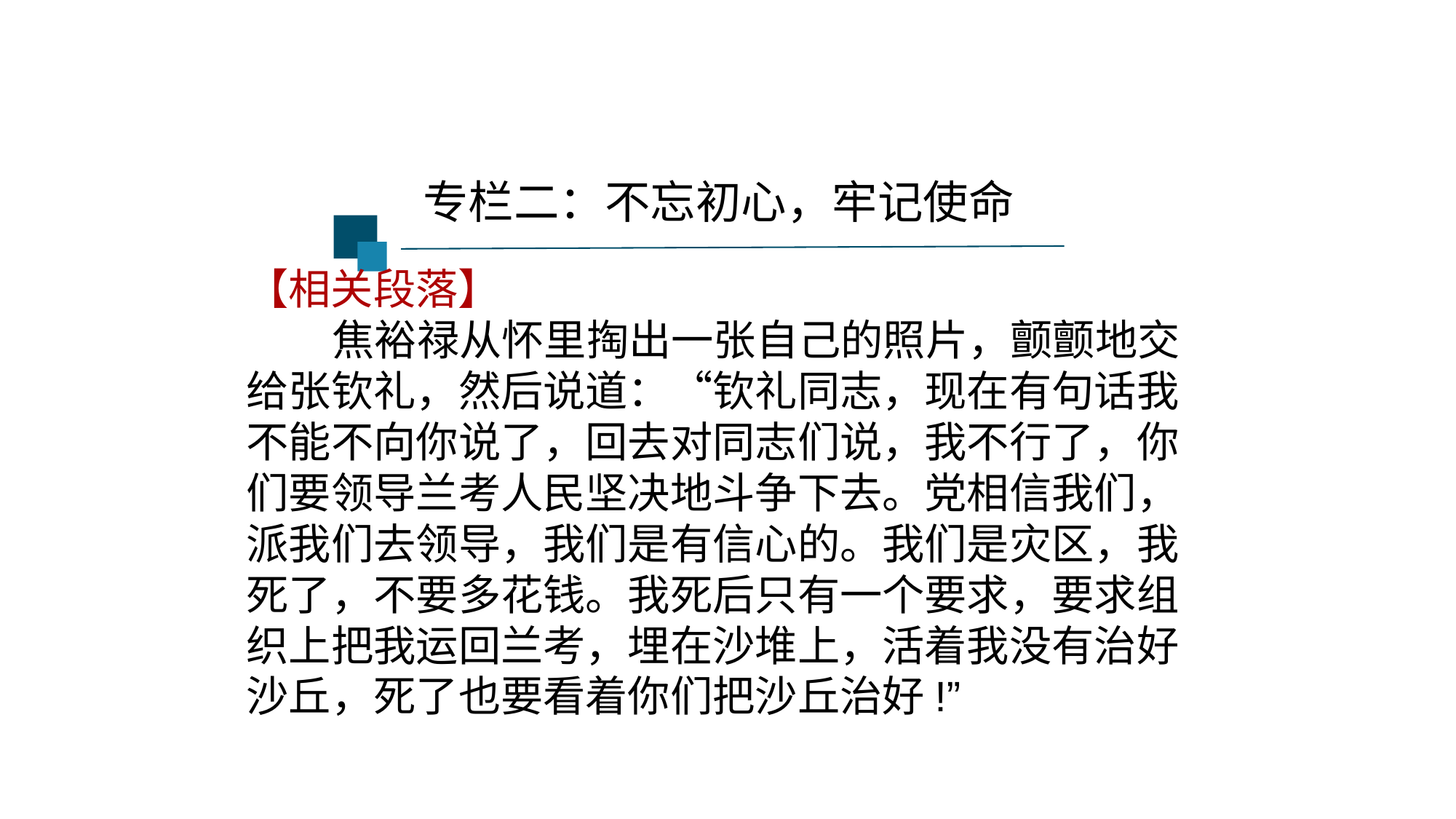

专栏二：不忘初心，牢记使命

【相关段落】
        焦裕禄从怀里掏出一张自己的照片，颤颤地交给张钦礼，然后说道：“钦礼同志，现在有句话我不能不向你说了，回去对同志们说，我不行了，你们要领导兰考人民坚决地斗争下去。党相信我们，派我们去领导，我们是有信心的。我们是灾区，我死了，不要多花钱。我死后只有一个要求，要求组织上把我运回兰考，埋在沙堆上，活着我没有治好沙丘，死了也要看着你们把沙丘治好!”